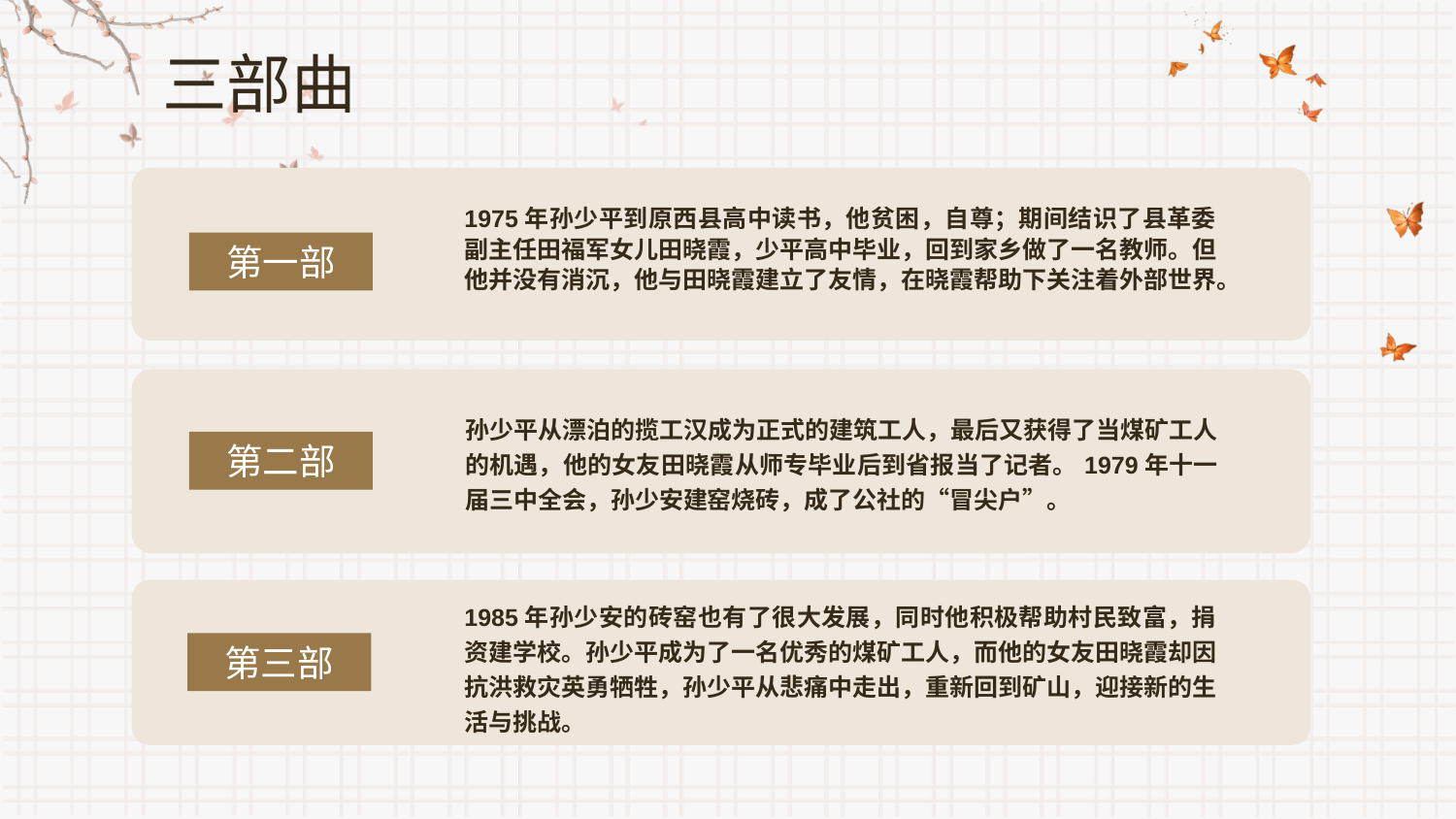

三部曲

1975年孙少平到原西县高中读书，他贫困，自尊；期间结识了县革委副主任田福军女儿田晓霞，少平高中毕业，回到家乡做了一名教师。但他并没有消沉，他与田晓霞建立了友情，在晓霞帮助下关注着外部世界。
第一部

孙少平从漂泊的揽工汉成为正式的建筑工人，最后又获得了当煤矿工人的机遇，他的女友田晓霞从师专毕业后到省报当了记者。1979年十一届三中全会，孙少安建窑烧砖，成了公社的“冒尖户”。
第二部

1985年孙少安的砖窑也有了很大发展，同时他积极帮助村民致富，捐资建学校。孙少平成为了一名优秀的煤矿工人，而他的女友田晓霞却因抗洪救灾英勇牺牲，孙少平从悲痛中走出，重新回到矿山，迎接新的生活与挑战。
第三部